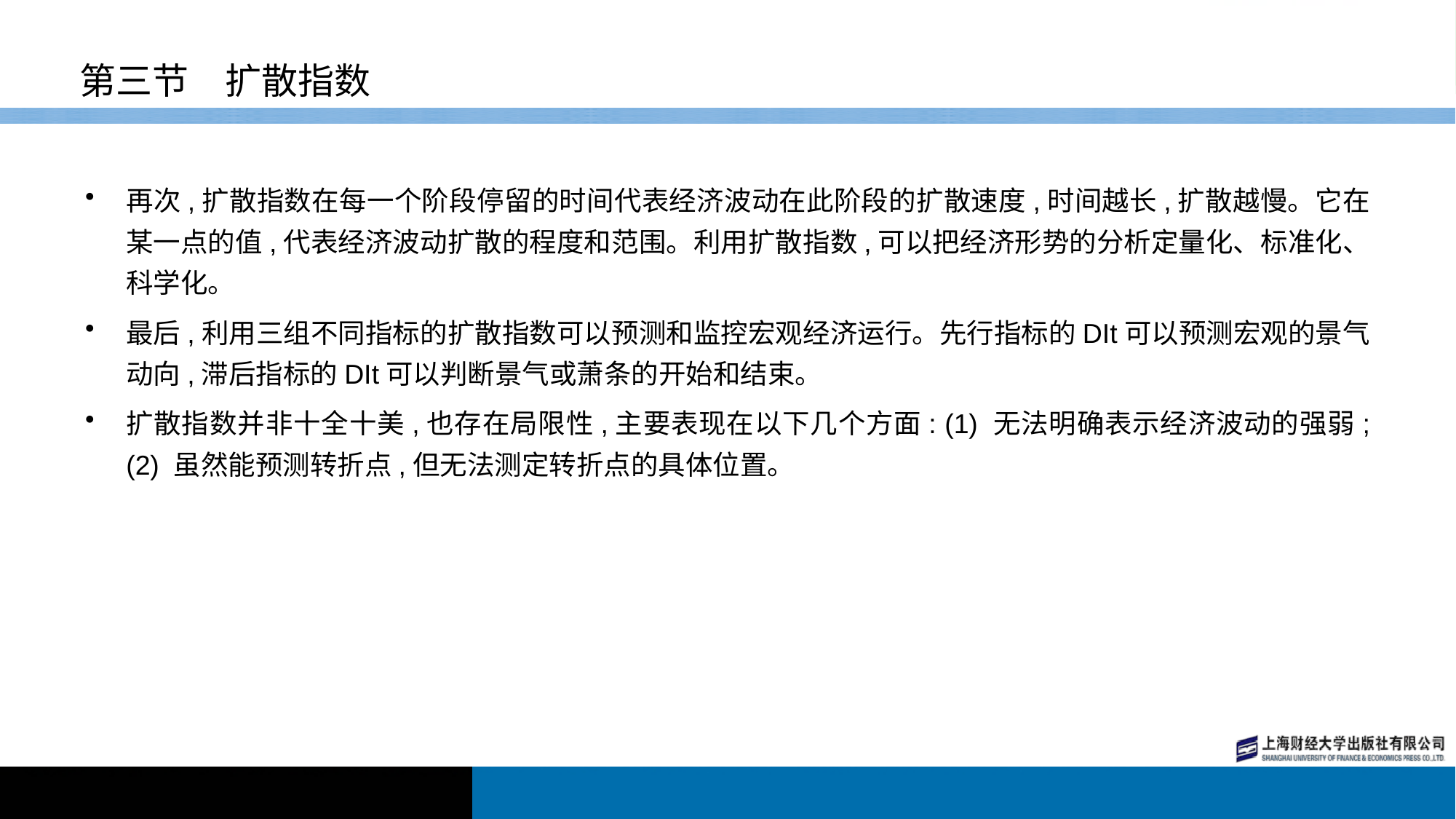

# 第三节　扩散指数
再次,扩散指数在每一个阶段停留的时间代表经济波动在此阶段的扩散速度,时间越长,扩散越慢。它在某一点的值,代表经济波动扩散的程度和范围。利用扩散指数,可以把经济形势的分析定量化、标准化、科学化。
最后,利用三组不同指标的扩散指数可以预测和监控宏观经济运行。先行指标的DIt可以预测宏观的景气动向,滞后指标的DIt可以判断景气或萧条的开始和结束。
扩散指数并非十全十美,也存在局限性,主要表现在以下几个方面: (1) 无法明确表示经济波动的强弱;(2) 虽然能预测转折点,但无法测定转折点的具体位置。
16